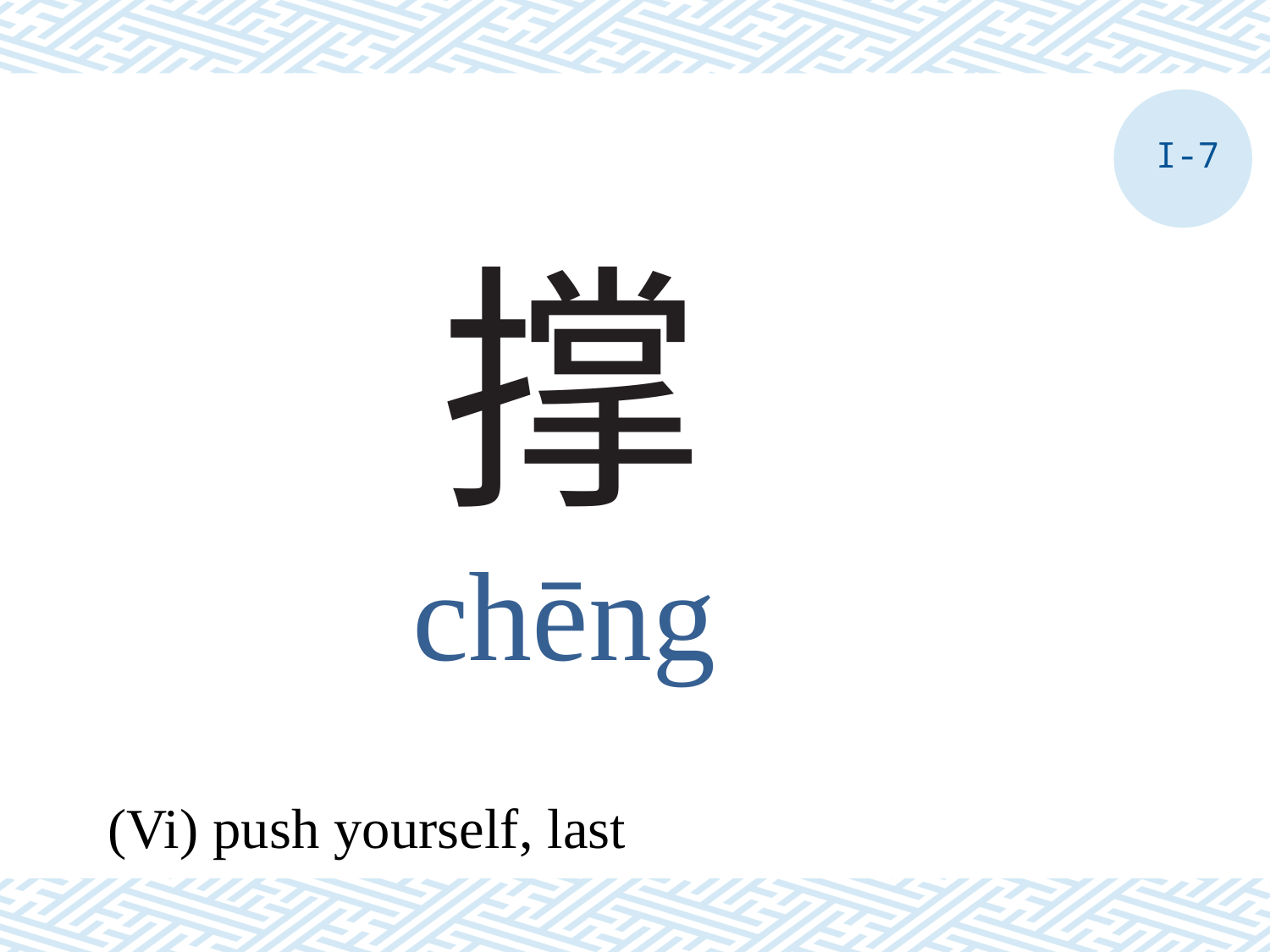

I-7

# 撑
chēng
(Vi) push yourself, last